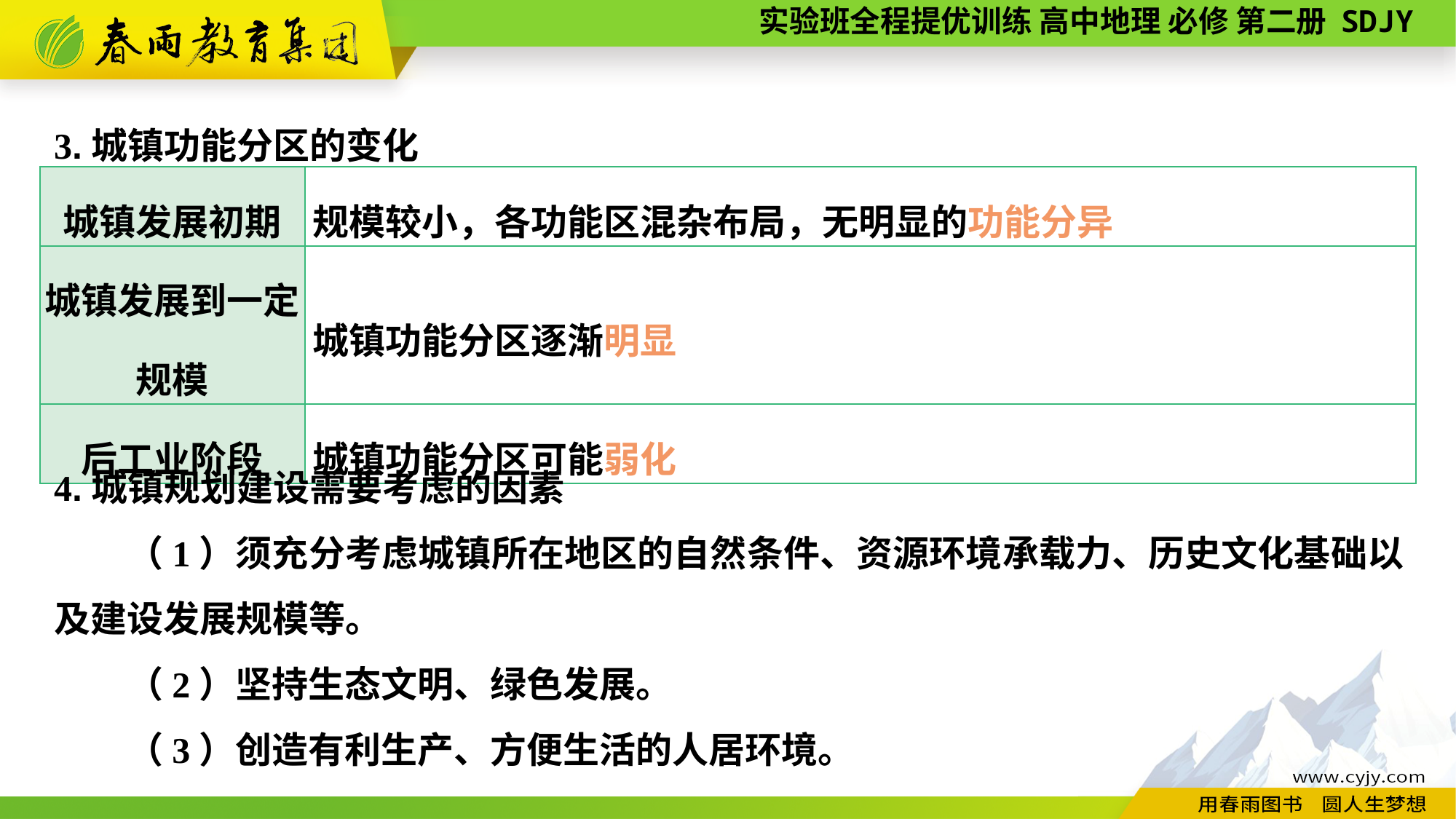

3.城镇功能分区的变化
| 城镇发展初期 | 规模较小，各功能区混杂布局，无明显的功能分异 |
| --- | --- |
| 城镇发展到一定规模 | 城镇功能分区逐渐明显 |
| 后工业阶段 | 城镇功能分区可能弱化 |
4.城镇规划建设需要考虑的因素
　　（1）须充分考虑城镇所在地区的自然条件、资源环境承载力、历史文化基础以及建设发展规模等。
　　（2）坚持生态文明、绿色发展。
　　（3）创造有利生产、方便生活的人居环境。